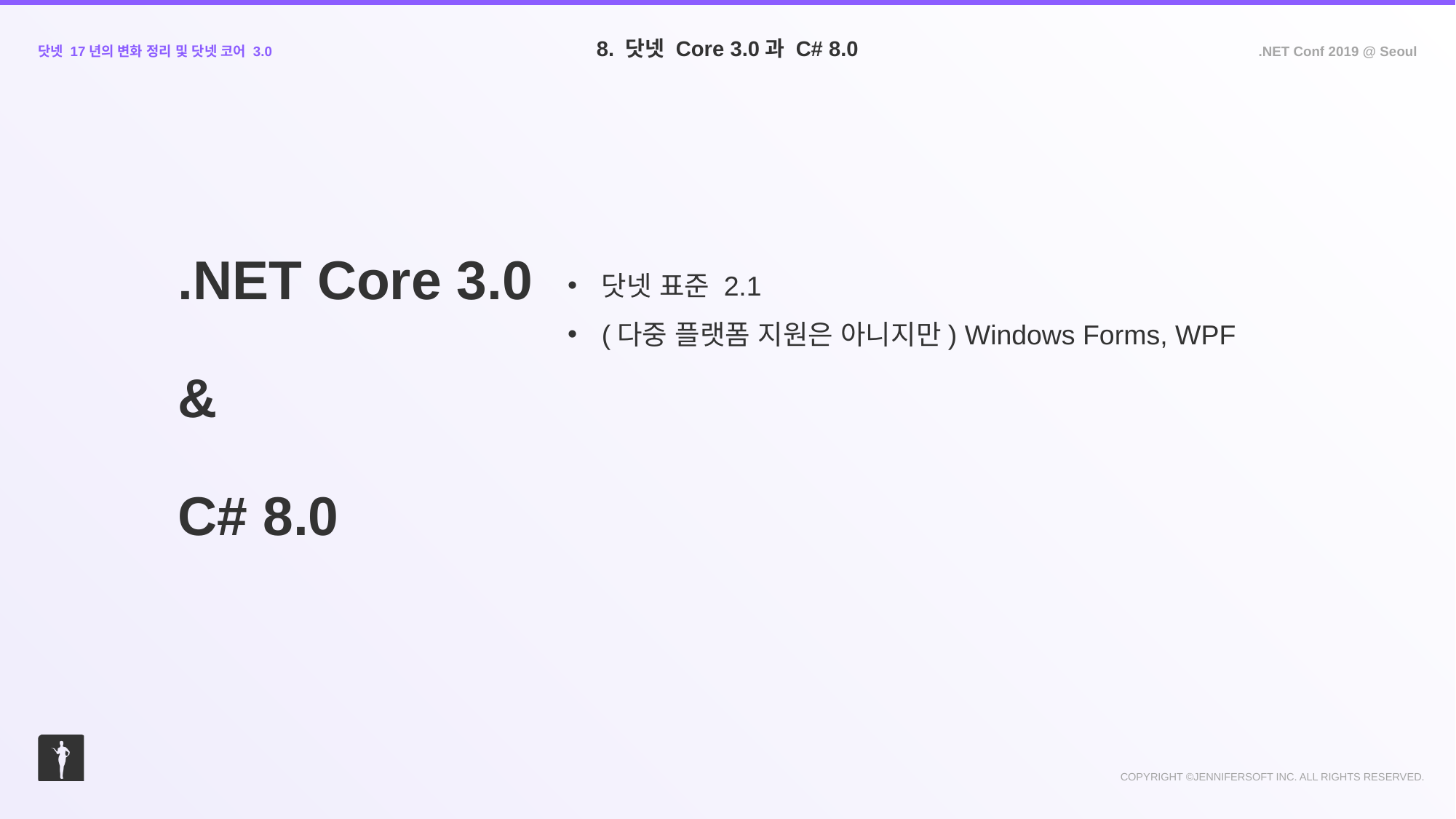

8. 닷넷 Core 3.0과 C# 8.0
.NET Core 3.0

&

C# 8.0
닷넷 표준 2.1
(다중 플랫폼 지원은 아니지만) Windows Forms, WPF